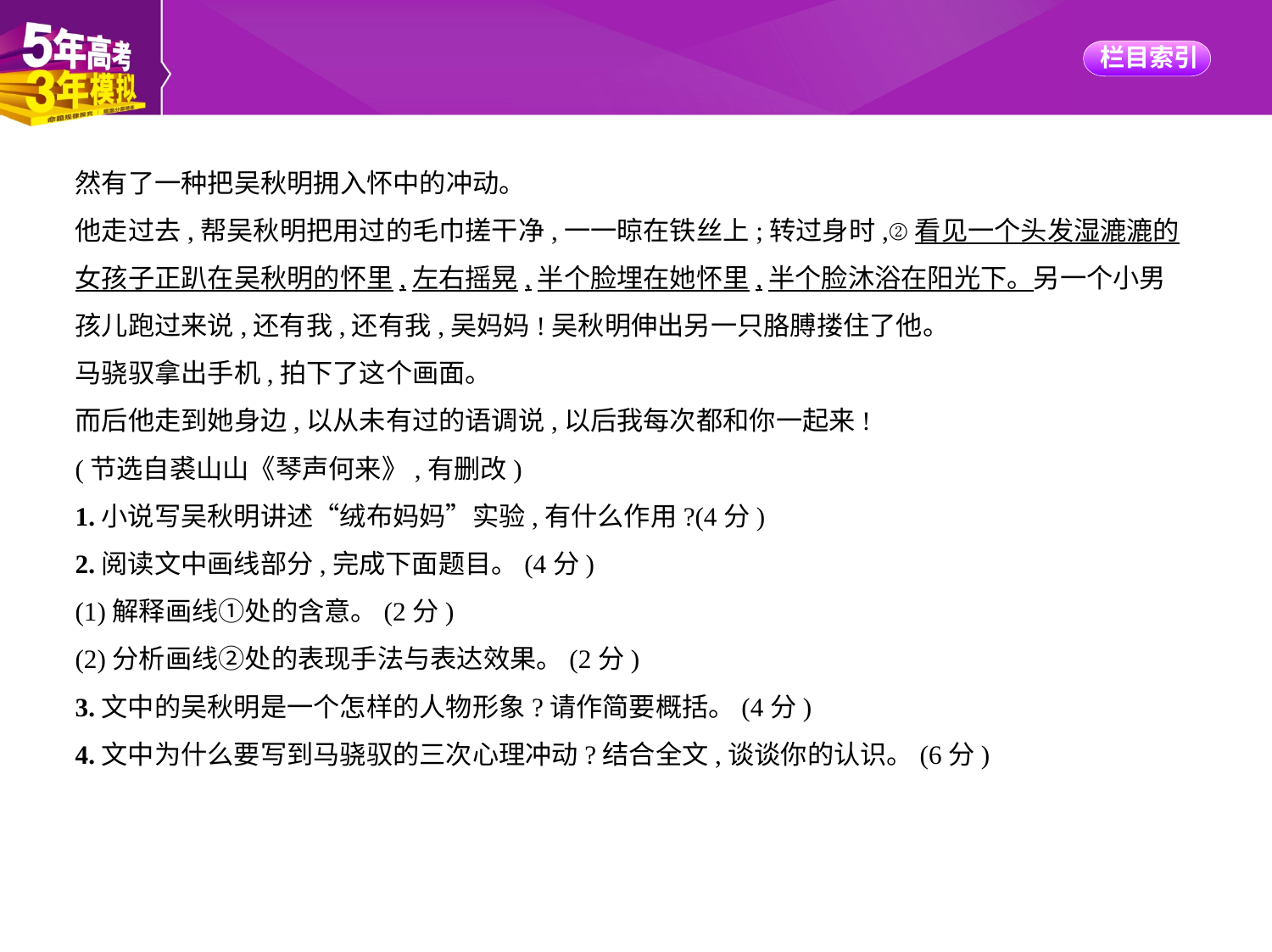

然有了一种把吴秋明拥入怀中的冲动。
他走过去,帮吴秋明把用过的毛巾搓干净,一一晾在铁丝上;转过身时,②看见一个头发湿漉漉的
女孩子正趴在吴秋明的怀里,左右摇晃,半个脸埋在她怀里,半个脸沐浴在阳光下。另一个小男
孩儿跑过来说,还有我,还有我,吴妈妈!吴秋明伸出另一只胳膊搂住了他。
马骁驭拿出手机,拍下了这个画面。
而后他走到她身边,以从未有过的语调说,以后我每次都和你一起来!
(节选自裘山山《琴声何来》,有删改)
1.小说写吴秋明讲述“绒布妈妈”实验,有什么作用?(4分)
2.阅读文中画线部分,完成下面题目。(4分)
(1)解释画线①处的含意。(2分)
(2)分析画线②处的表现手法与表达效果。(2分)
3.文中的吴秋明是一个怎样的人物形象?请作简要概括。(4分)
4.文中为什么要写到马骁驭的三次心理冲动?结合全文,谈谈你的认识。(6分)